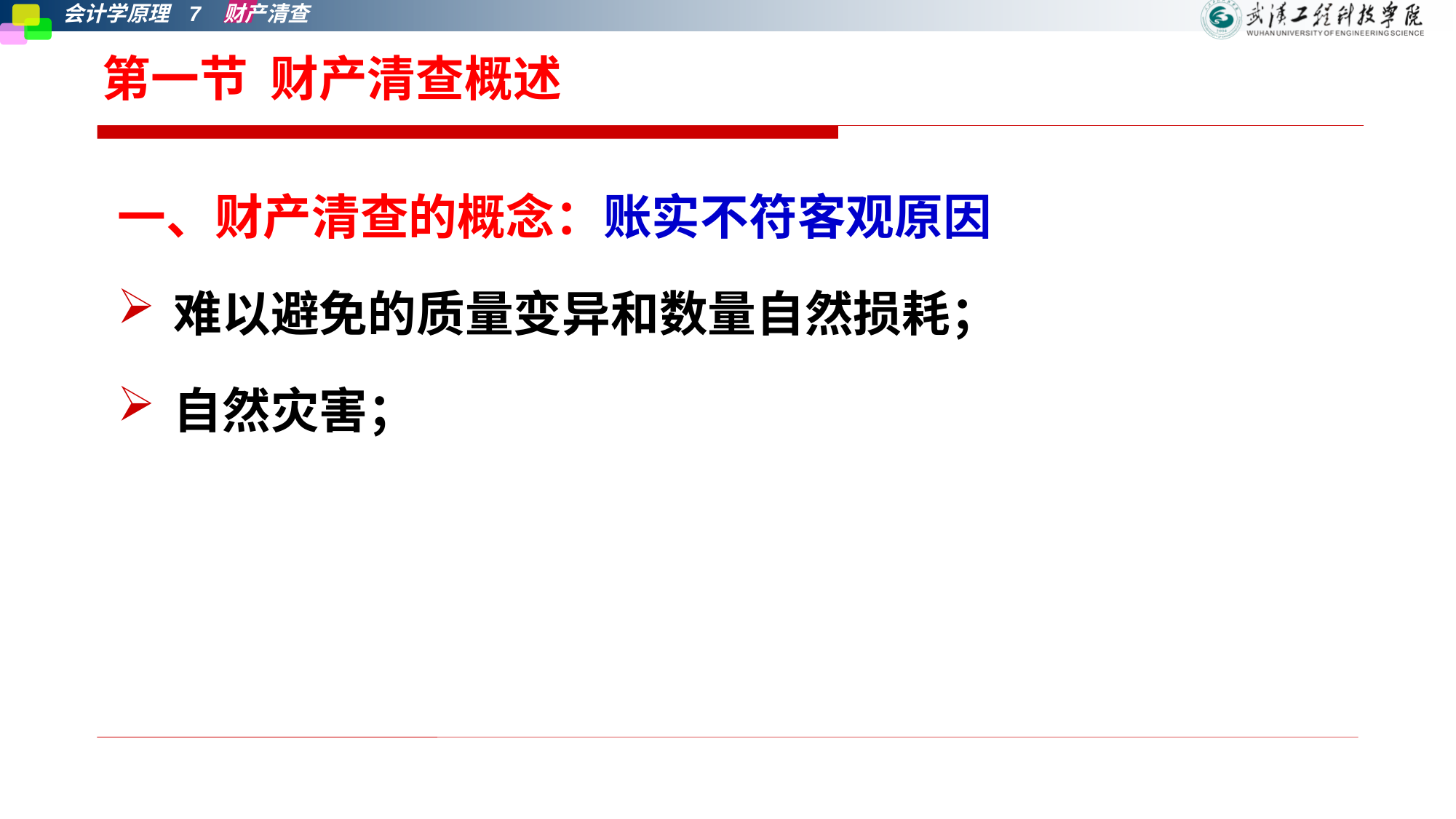

# 第一节  财产清查概述
一、财产清查的概念：账实不符客观原因
难以避免的质量变异和数量自然损耗；
自然灾害；